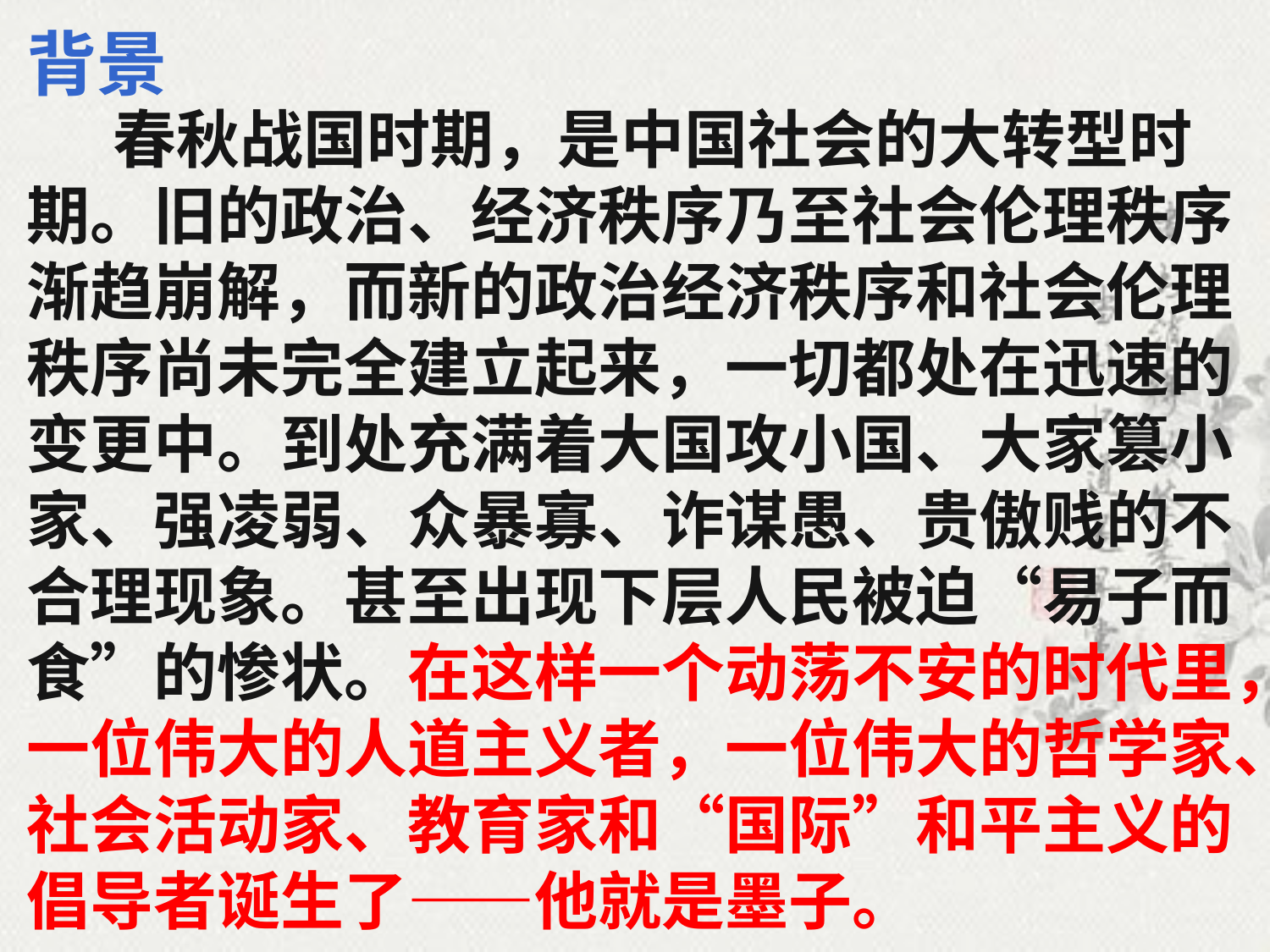

背景
     春秋战国时期，是中国社会的大转型时期。旧的政治、经济秩序乃至社会伦理秩序渐趋崩解，而新的政治经济秩序和社会伦理秩序尚未完全建立起来，一切都处在迅速的变更中。到处充满着大国攻小国、大家篡小家、强凌弱、众暴寡、诈谋愚、贵傲贱的不合理现象。甚至出现下层人民被迫“易子而食”的惨状。在这样一个动荡不安的时代里，一位伟大的人道主义者，一位伟大的哲学家、社会活动家、教育家和“国际”和平主义的倡导者诞生了——他就是墨子。